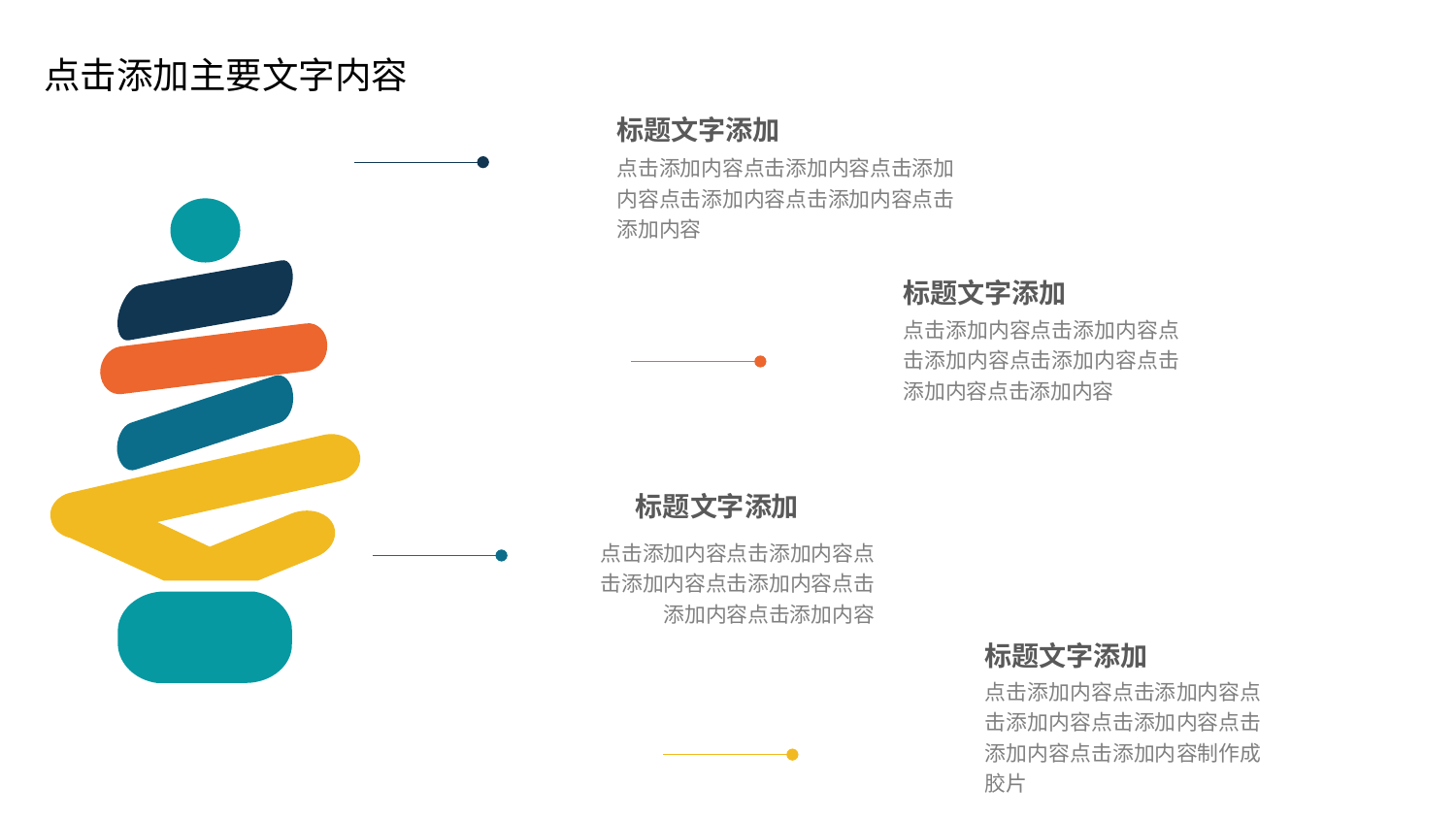

标题文字添加
点击添加内容点击添加内容点击添加内容点击添加内容点击添加内容点击添加内容

标题文字添加
点击添加内容点击添加内容点击添加内容点击添加内容点击添加内容点击添加内容
标题文字添加
点击添加内容点击添加内容点击添加内容点击添加内容点击添加内容点击添加内容
标题文字添加
点击添加内容点击添加内容点击添加内容点击添加内容点击添加内容点击添加内容制作成胶片